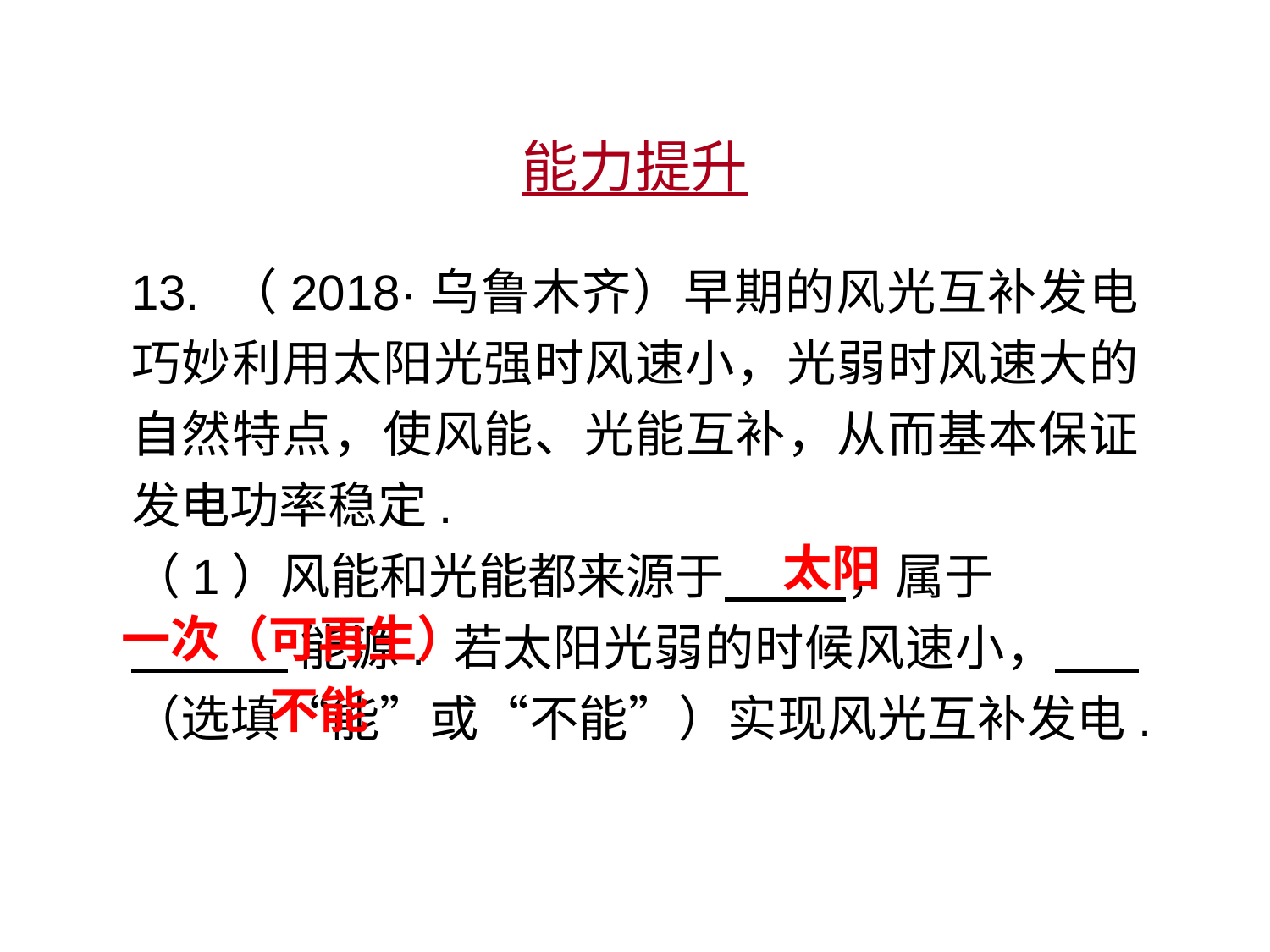

能力提升
13. （2018·乌鲁木齐）早期的风光互补发电巧妙利用太阳光强时风速小，光弱时风速大的自然特点，使风能、光能互补，从而基本保证发电功率稳定.
（1）风能和光能都来源于           ，属于
             能源. 若太阳光弱的时候风速小，        （选填“能”或“不能”）实现风光互补发电.
太阳
一次（可再生）
不能